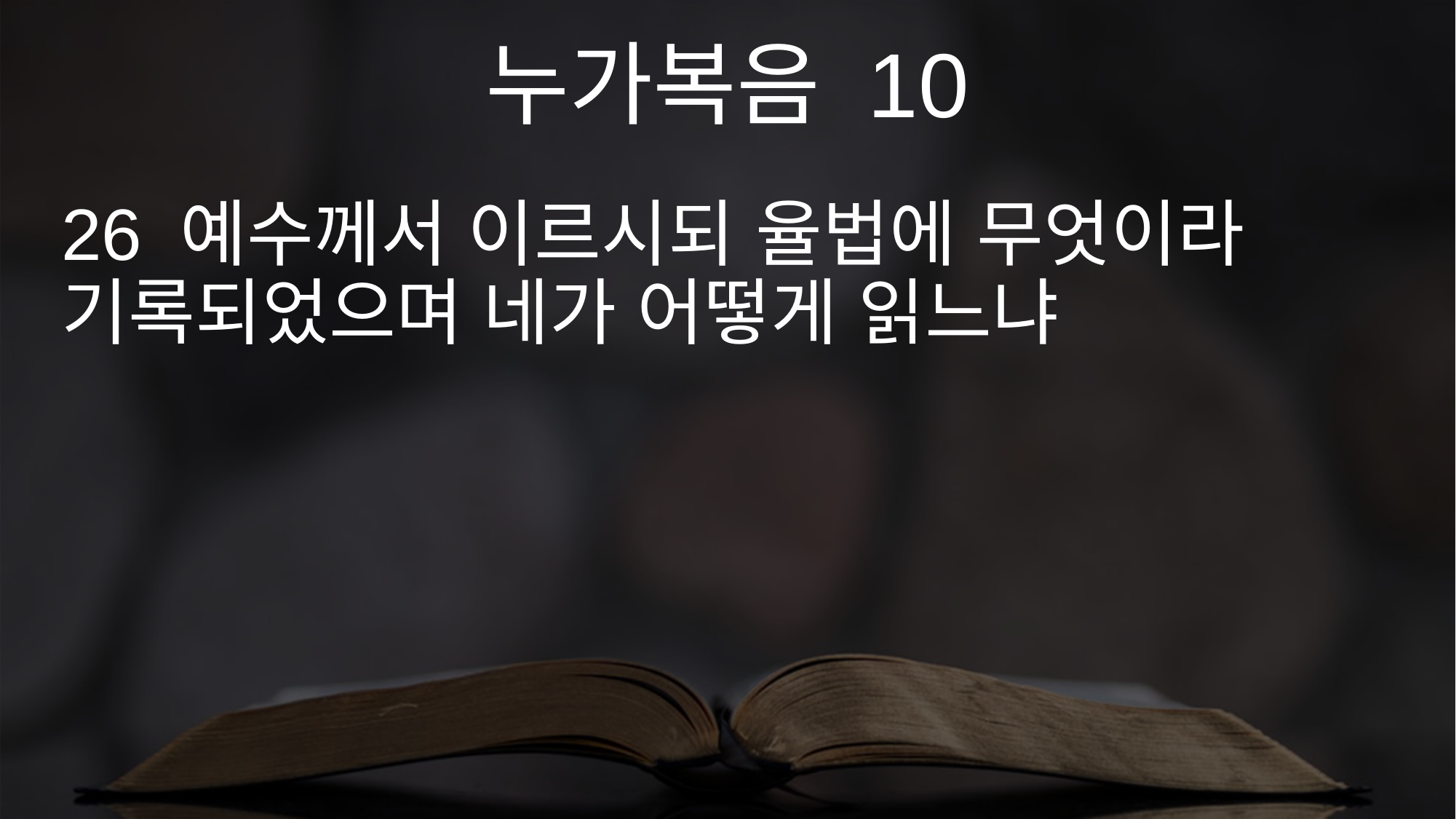

누가복음 10
26 예수께서 이르시되 율법에 무엇이라 기록되었으며 네가 어떻게 읽느냐